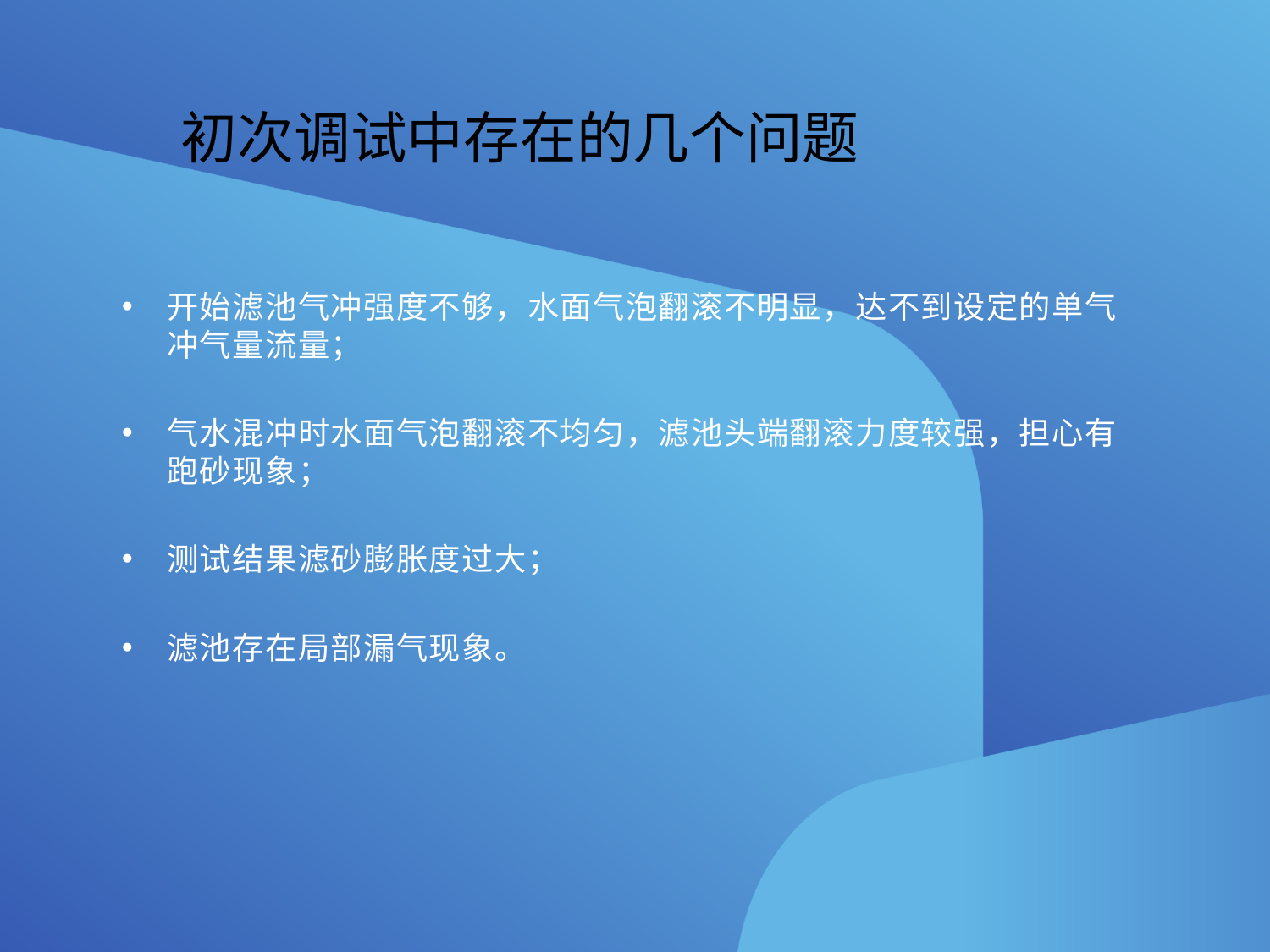

初次调试中存在的几个问题

开始滤池气冲强度不够，水面气泡翻滚不明显，达不到设定的单气冲气量流量；

气水混冲时水面气泡翻滚不均匀，滤池头端翻滚力度较强，担心有跑砂现象；

测试结果滤砂膨胀度过大；

滤池存在局部漏气现象。